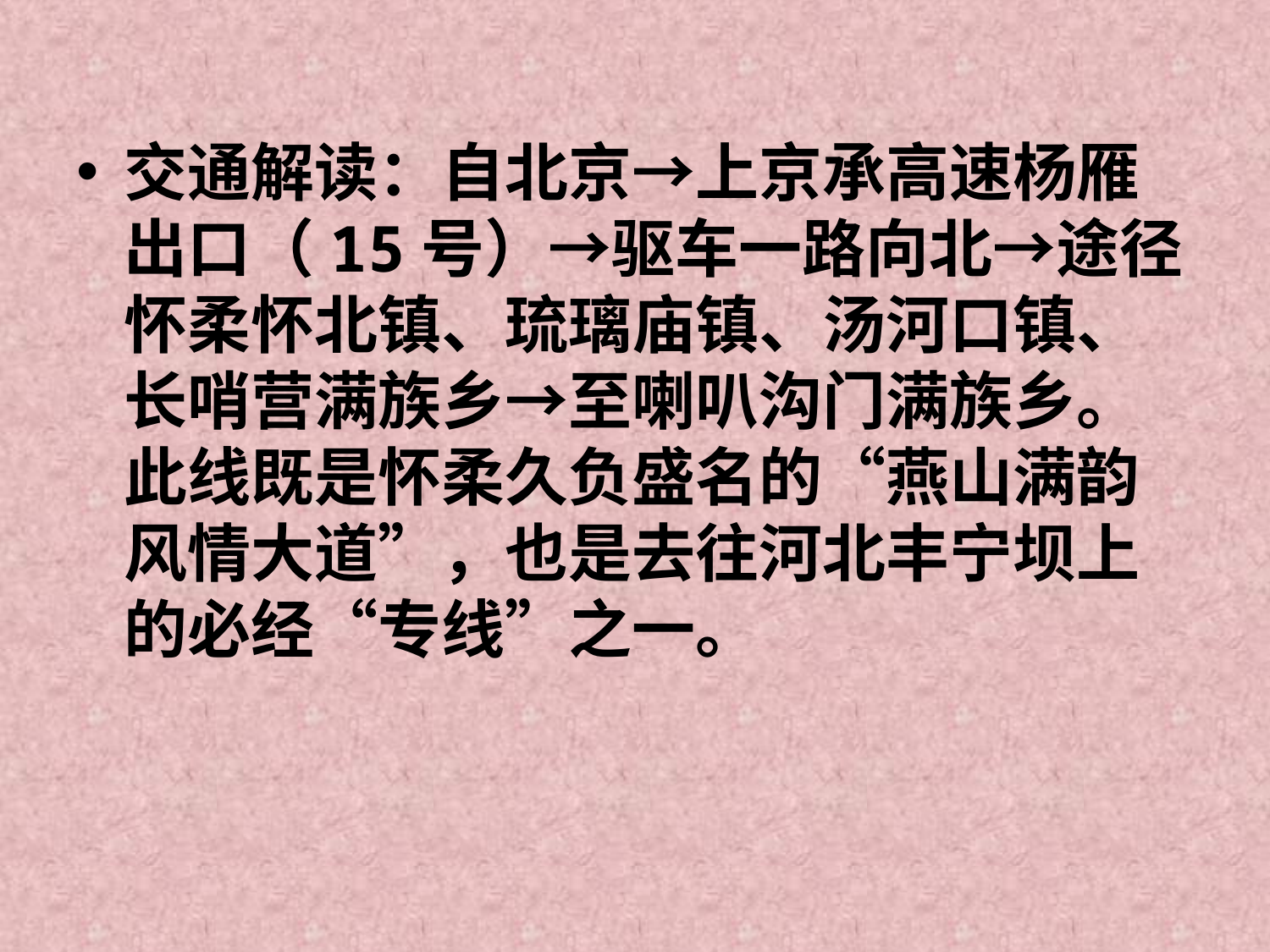

交通解读：自北京→上京承高速杨雁出口（15号）→驱车一路向北→途径怀柔怀北镇、琉璃庙镇、汤河口镇、长哨营满族乡→至喇叭沟门满族乡。此线既是怀柔久负盛名的“燕山满韵风情大道”，也是去往河北丰宁坝上的必经“专线”之一。